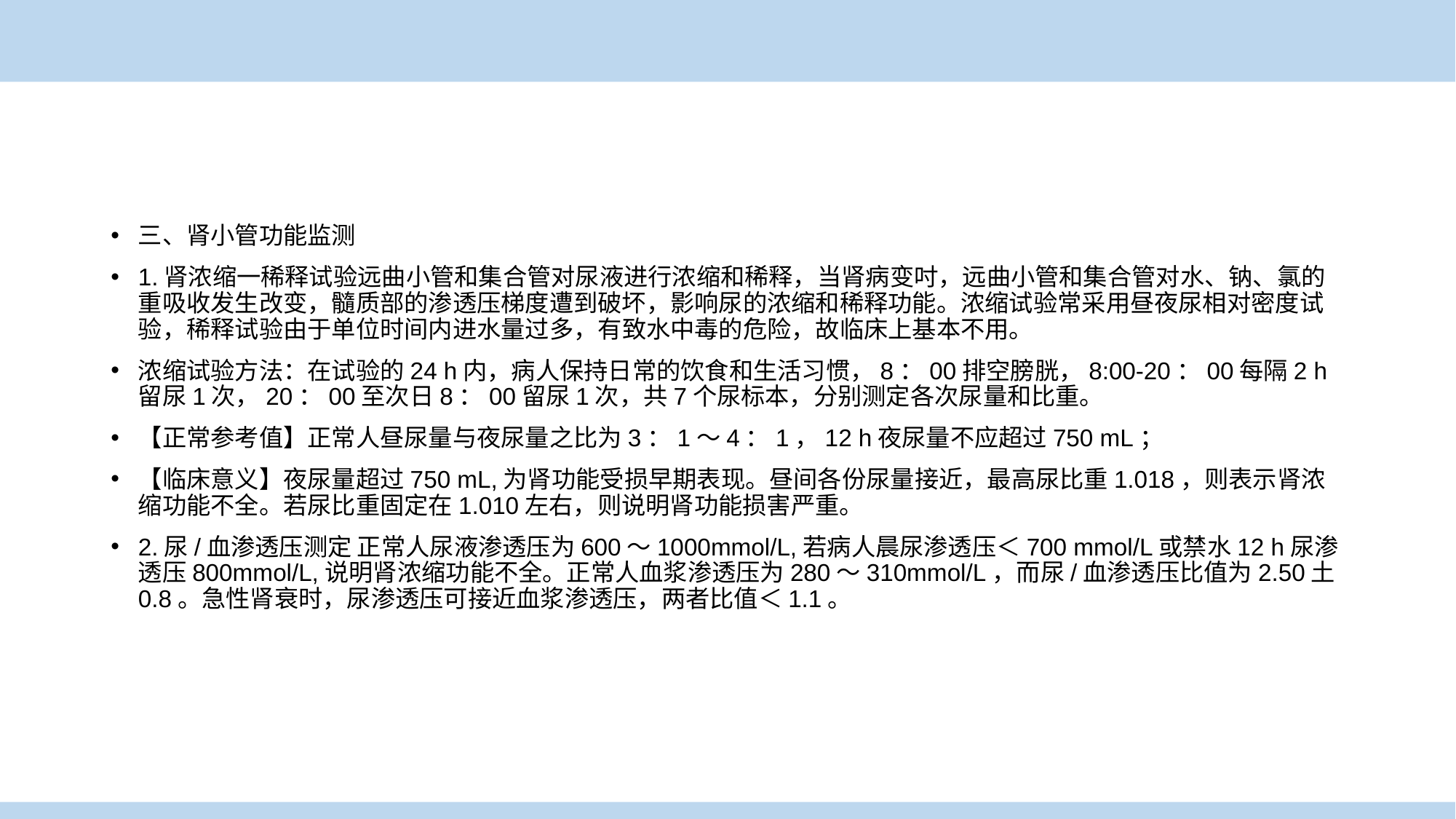

三、肾小管功能监测
1.肾浓缩一稀释试验远曲小管和集合管对尿液进行浓缩和稀释，当肾病变吋，远曲小管和集合管对水、钠、氯的重吸收发生改变，髓质部的渗透压梯度遭到破坏，影响尿的浓缩和稀释功能。浓缩试验常采用昼夜尿相对密度试验，稀释试验由于单位时间内进水量过多，有致水中毒的危险，故临床上基本不用。
浓缩试验方法：在试验的24 h内，病人保持日常的饮食和生活习惯，8：00排空膀胱，8:00-20：00每隔2 h留尿1次，20：00至次日8：00留尿1次，共7个尿标本，分别测定各次尿量和比重。
【正常参考值】正常人昼尿量与夜尿量之比为3：1～4：1，12 h夜尿量不应超过750 mL；
【临床意义】夜尿量超过750 mL,为肾功能受损早期表现。昼间各份尿量接近，最高尿比重1.018，则表示肾浓缩功能不全。若尿比重固定在1.010左右，则说明肾功能损害严重。
2.尿/血渗透压测定 正常人尿液渗透压为600～1000mmol/L,若病人晨尿渗透压＜700 mmol/L或禁水12 h尿渗透压800mmol/L,说明肾浓缩功能不全。正常人血浆渗透压为280～310mmol/L，而尿/血渗透压比值为2.50土0.8。急性肾衰时，尿渗透压可接近血浆渗透压，两者比值＜1.1。